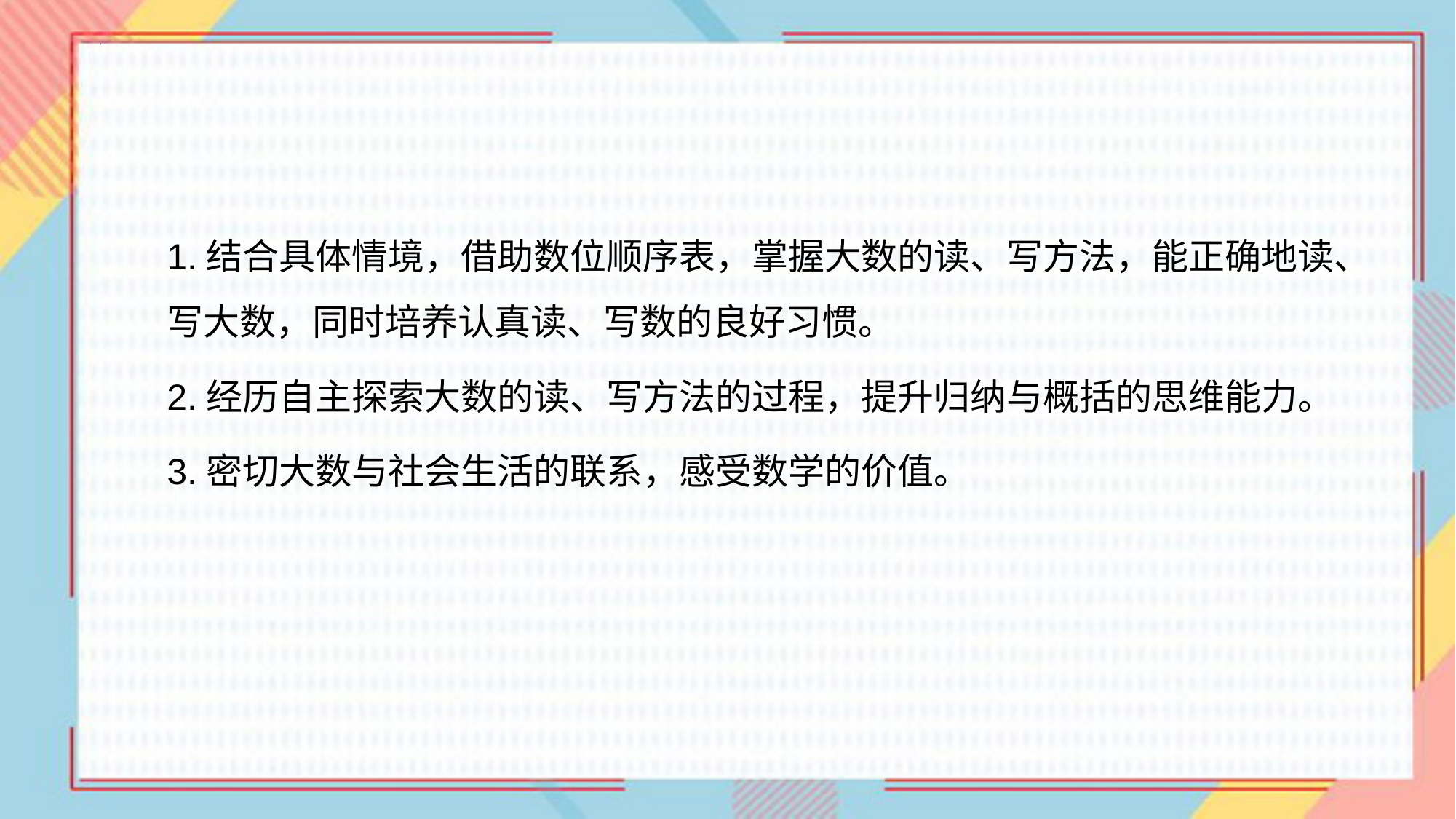

1.结合具体情境，借助数位顺序表，掌握大数的读、写方法，能正确地读、写大数，同时培养认真读、写数的良好习惯。
2.经历自主探索大数的读、写方法的过程，提升归纳与概括的思维能力。
3.密切大数与社会生活的联系，感受数学的价值。